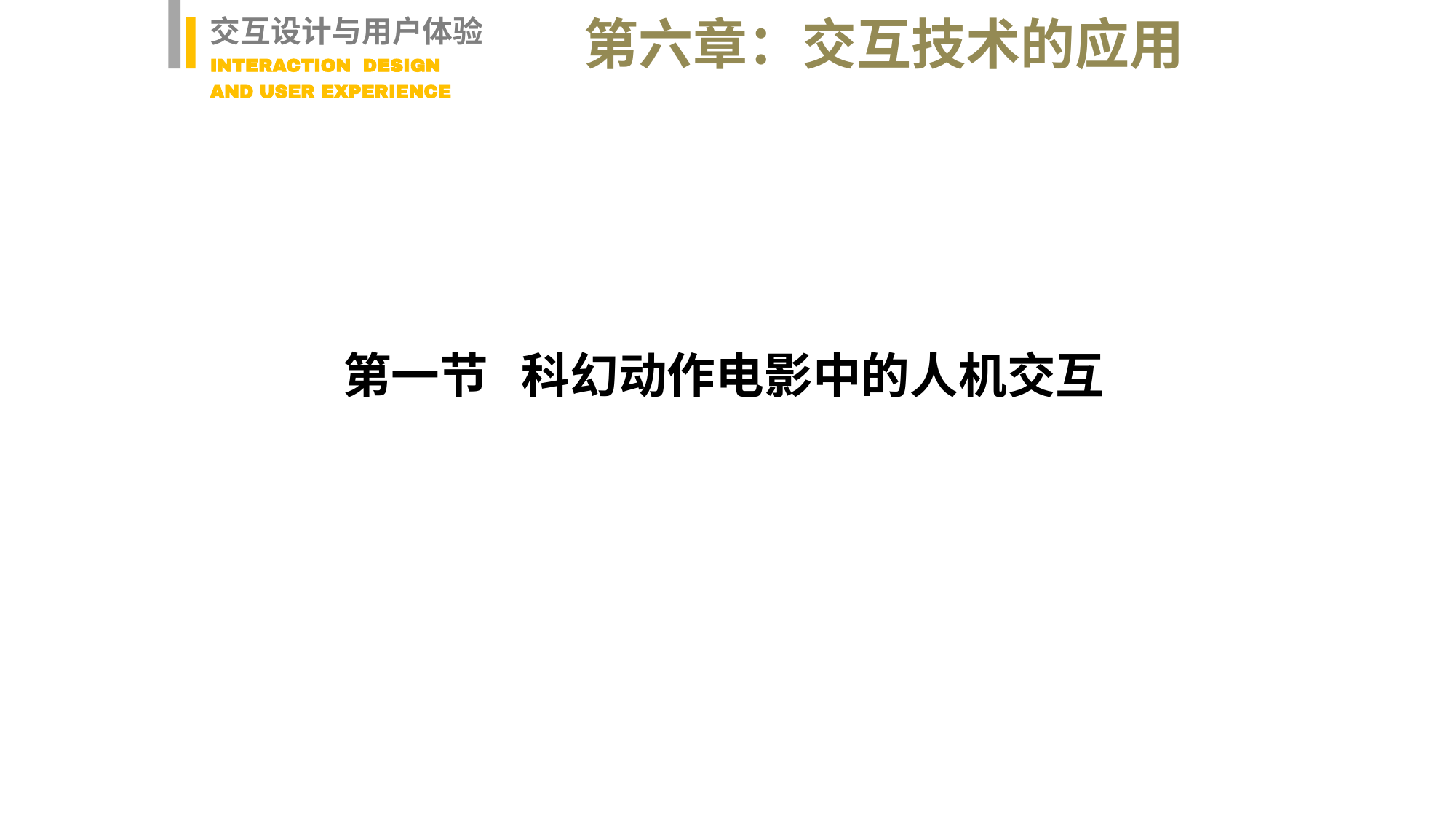

交互设计与用户体验
INTERACTION  DESIGN
AND USER EXPERIENCE
第六章：交互技术的应用

第一节   科幻动作电影中的人机交互